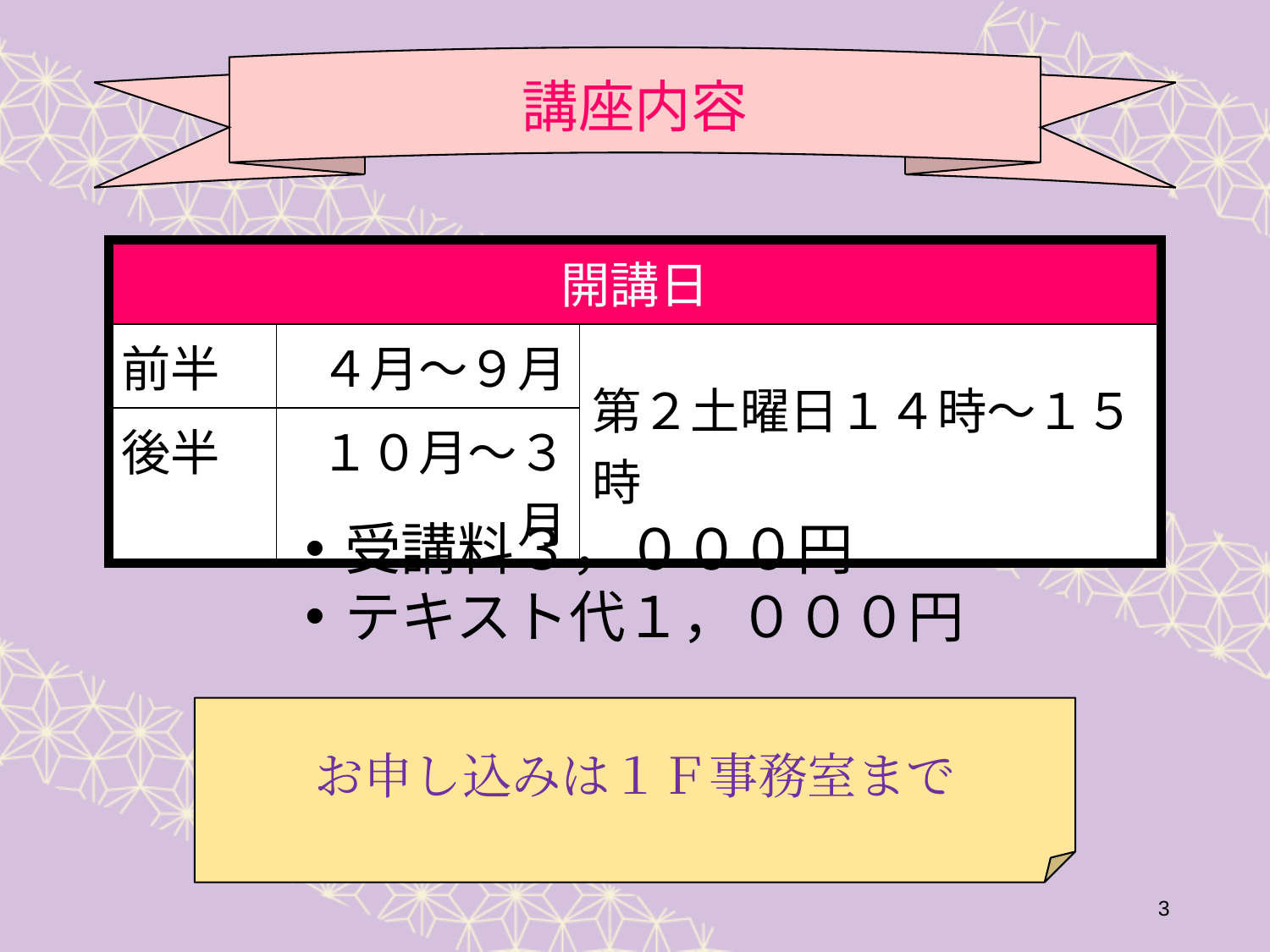

講座内容
| 開講日 |  |  |
| --- | --- | --- |
| 前半 | ４月～９月 | 第２土曜日１４時～１５時 |
| 後半 | １０月～３月 |  |
受講料３，０００円
テキスト代１，０００円
お申し込みは１Ｆ事務室まで
3